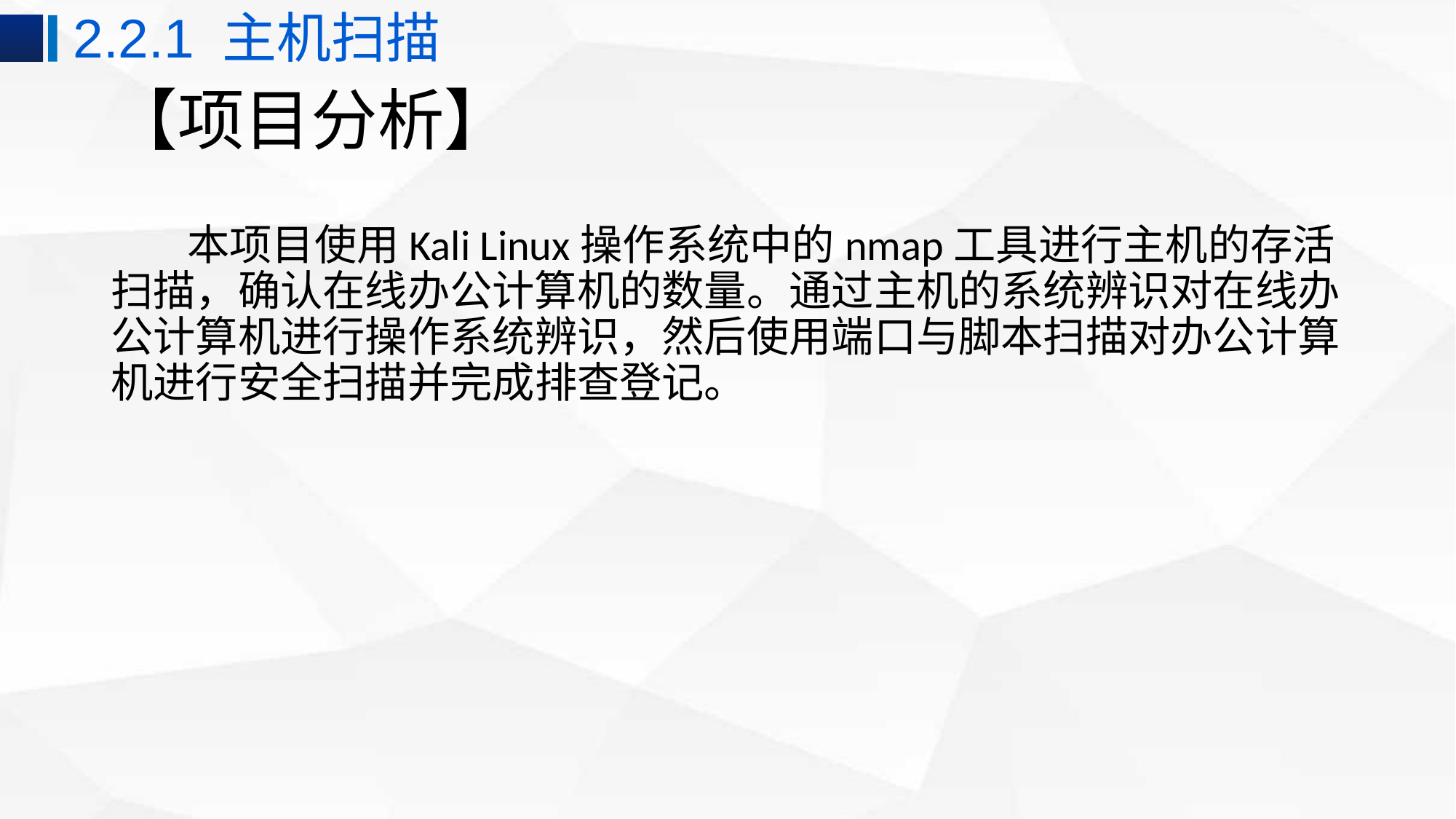

2.2.1 主机扫描

# 【项目分析】
       本项目使用Kali Linux操作系统中的nmap工具进行主机的存活扫描，确认在线办公计算机的数量。通过主机的系统辨识对在线办公计算机进行操作系统辨识，然后使用端口与脚本扫描对办公计算机进行安全扫描并完成排查登记。